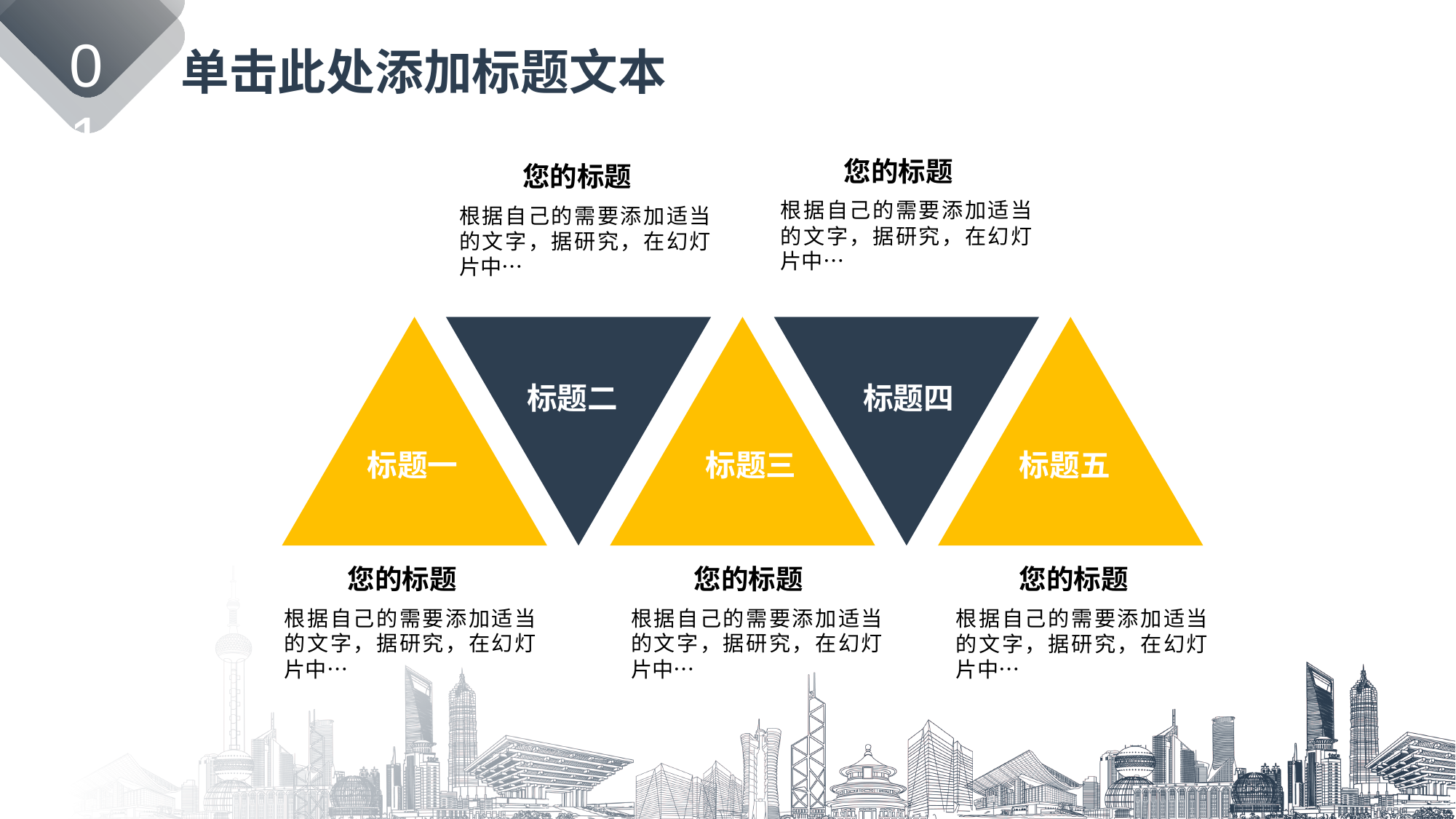

01
单击此处添加标题文本
您的标题
根据自己的需要添加适当的文字，据研究，在幻灯片中…
您的标题
根据自己的需要添加适当的文字，据研究，在幻灯片中…

标题二
标题四
标题一
标题三
标题五
您的标题
根据自己的需要添加适当的文字，据研究，在幻灯片中…
您的标题
根据自己的需要添加适当的文字，据研究，在幻灯片中…
您的标题
根据自己的需要添加适当的文字，据研究，在幻灯片中…